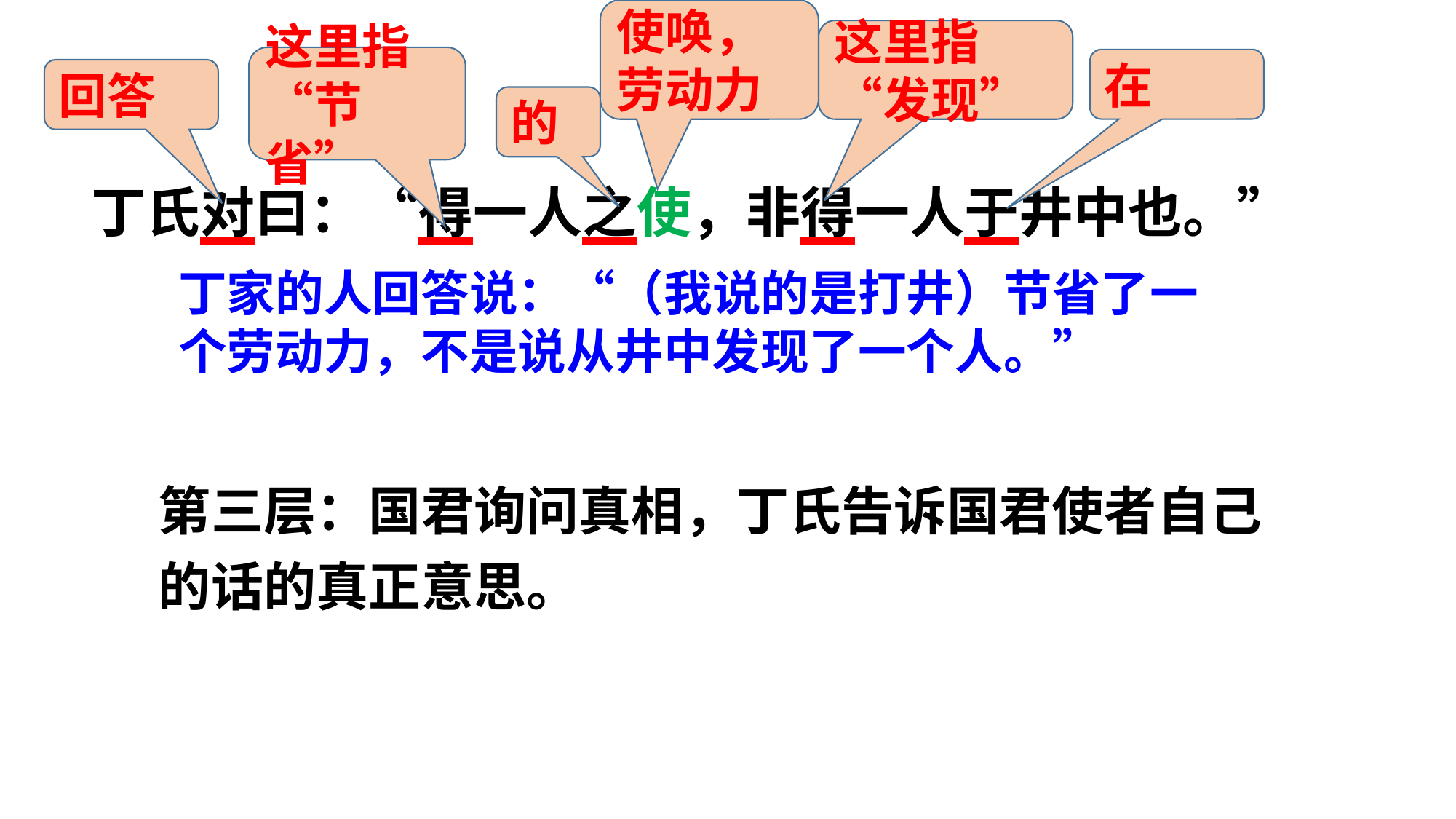

使唤，劳动力
这里指“发现”
这里指“节省”
在
回答
的
丁氏对曰：“得一人之使，非得一人于井中也。”
丁家的人回答说：“（我说的是打井）节省了一个劳动力，不是说从井中发现了一个人。”
第三层：国君询问真相，丁氏告诉国君使者自己的话的真正意思。